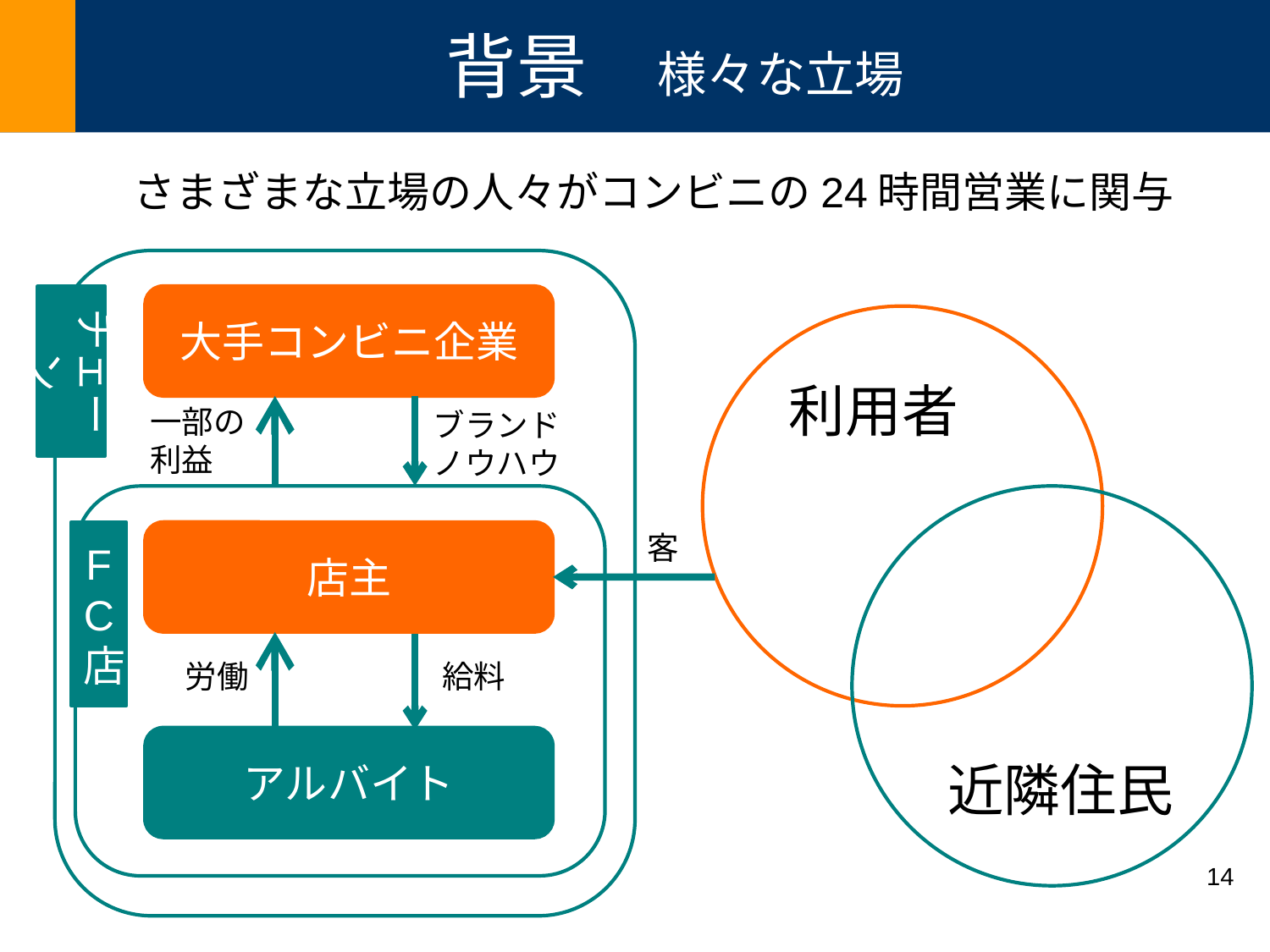

背景　様々な立場
さまざまな立場の人々がコンビニの24時間営業に関与

チェーン
大手コンビニ企業

利用者
一部の利益
ブランド
ノウハウ

FC店
店主
客
労働
給料
アルバイト
近隣住民
14